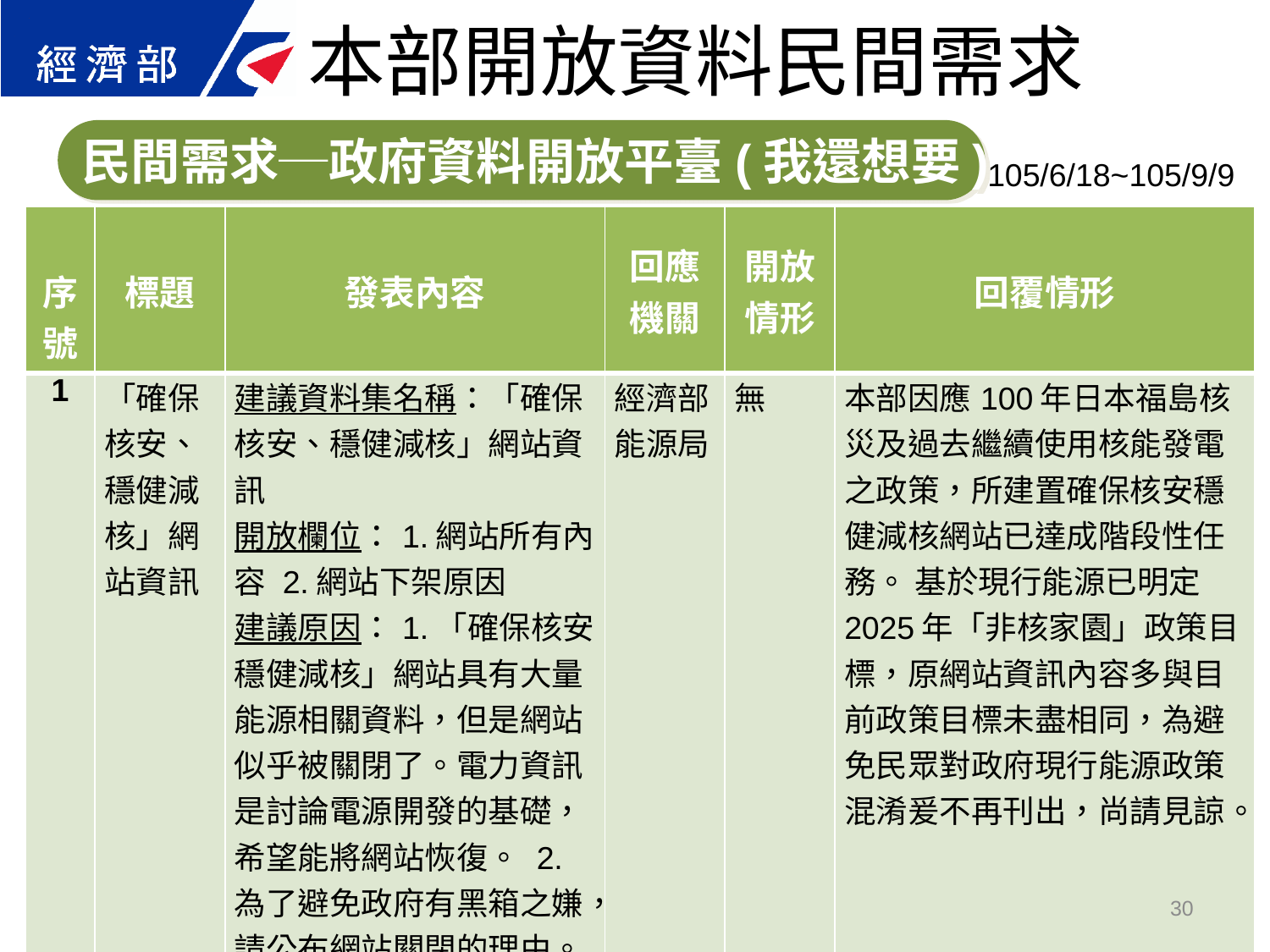

本部開放資料民間需求

民間需求─政府資料開放平臺(我還想要)
105/6/18~105/9/9
| 序號 | 標題 | 發表內容 | 回應 機關 | 開放 情形 | 回覆情形 |
| --- | --- | --- | --- | --- | --- |
| 1 | 「確保核安、穩健減核」網站資訊 | 建議資料集名稱：「確保核安、穩健減核」網站資訊 開放欄位：1.網站所有內容 2.網站下架原因 建議原因：1.「確保核安、穩健減核」網站具有大量能源相關資料，但是網站似乎被關閉了。電力資訊是討論電源開發的基礎，希望能將網站恢復。 2.為了避免政府有黑箱之嫌，請公布網站關閉的理由。Ex.「確保核安、穩健減核」不再是政府政策方向。 | 經濟部能源局 | 無 | 本部因應100年日本福島核災及過去繼續使用核能發電之政策，所建置確保核安穩健減核網站已達成階段性任務。 基於現行能源已明定2025年「非核家園」政策目標，原網站資訊內容多與目前政策目標未盡相同，為避免民眾對政府現行能源政策混淆爰不再刊出，尚請見諒。 |
30
30